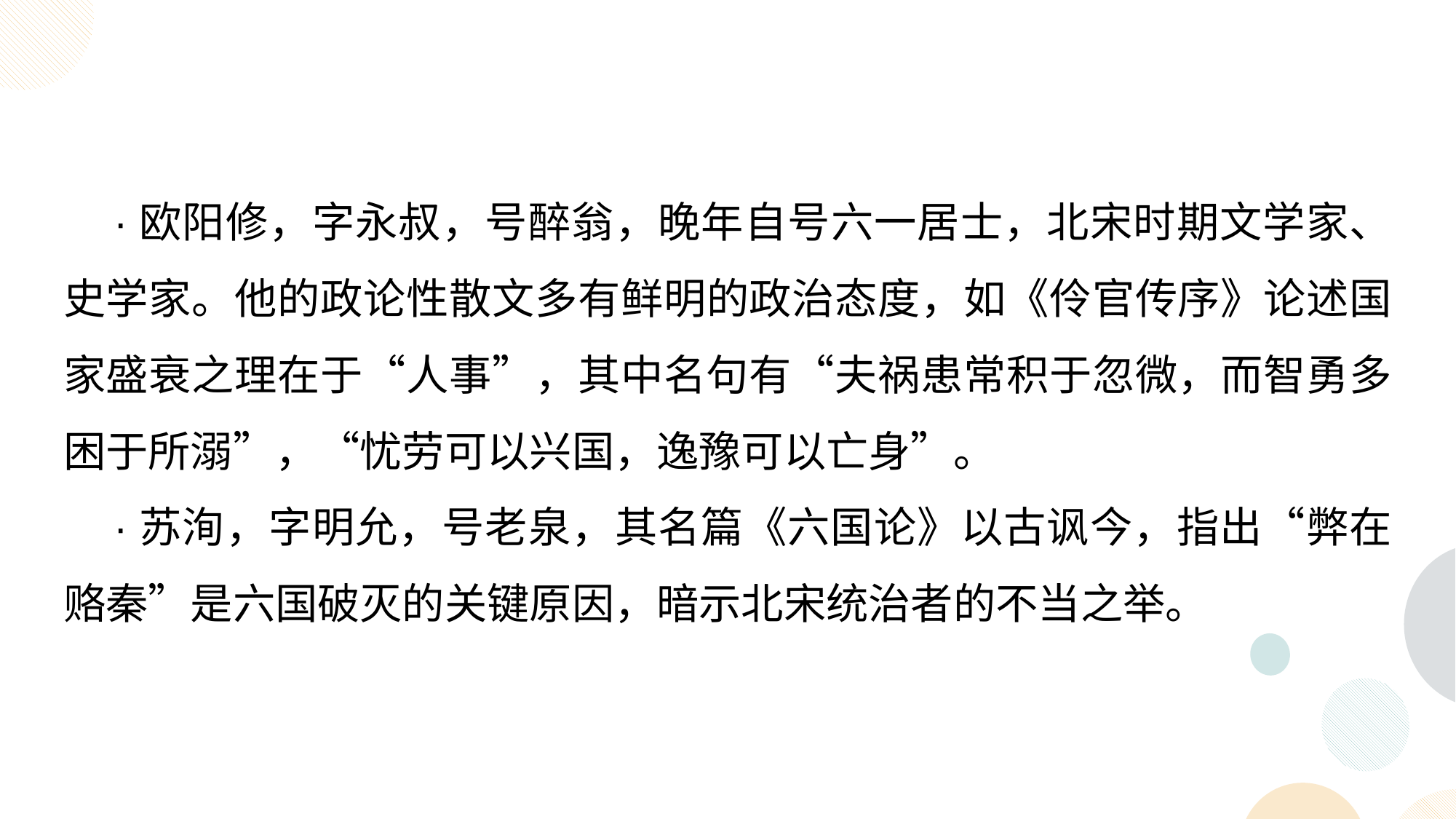

·欧阳修，字永叔，号醉翁，晚年自号六一居士，北宋时期文学家、史学家。他的政论性散文多有鲜明的政治态度，如《伶官传序》论述国家盛衰之理在于“人事”，其中名句有“夫祸患常积于忽微，而智勇多困于所溺”，“忧劳可以兴国，逸豫可以亡身”。
    ·苏洵，字明允，号老泉，其名篇《六国论》以古讽今，指出“弊在赂秦”是六国破灭的关键原因，暗示北宋统治者的不当之举。